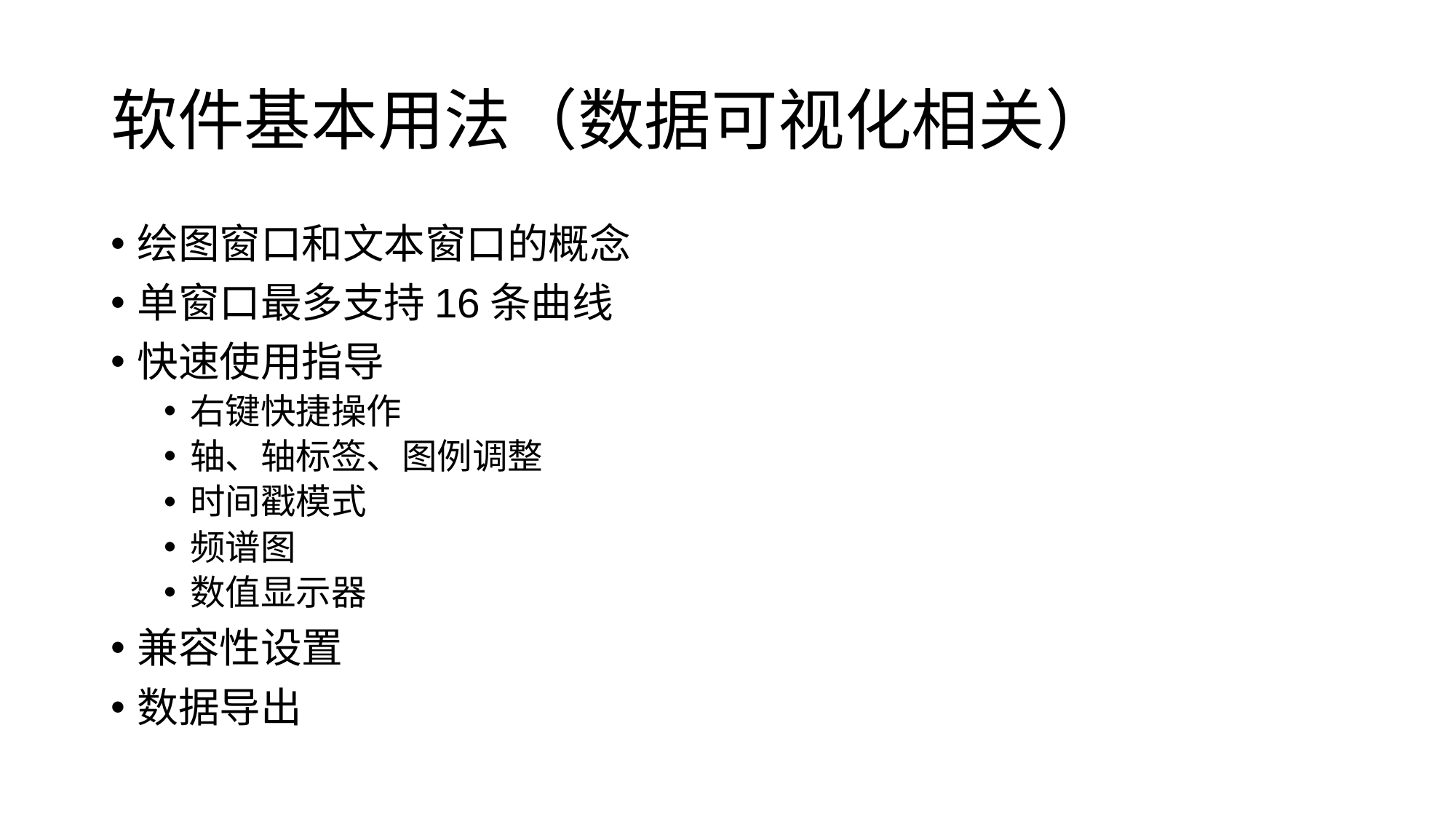

# 软件基本用法（数据可视化相关）
绘图窗口和文本窗口的概念
单窗口最多支持16条曲线
快速使用指导
右键快捷操作
轴、轴标签、图例调整
时间戳模式
频谱图
数值显示器
兼容性设置
数据导出